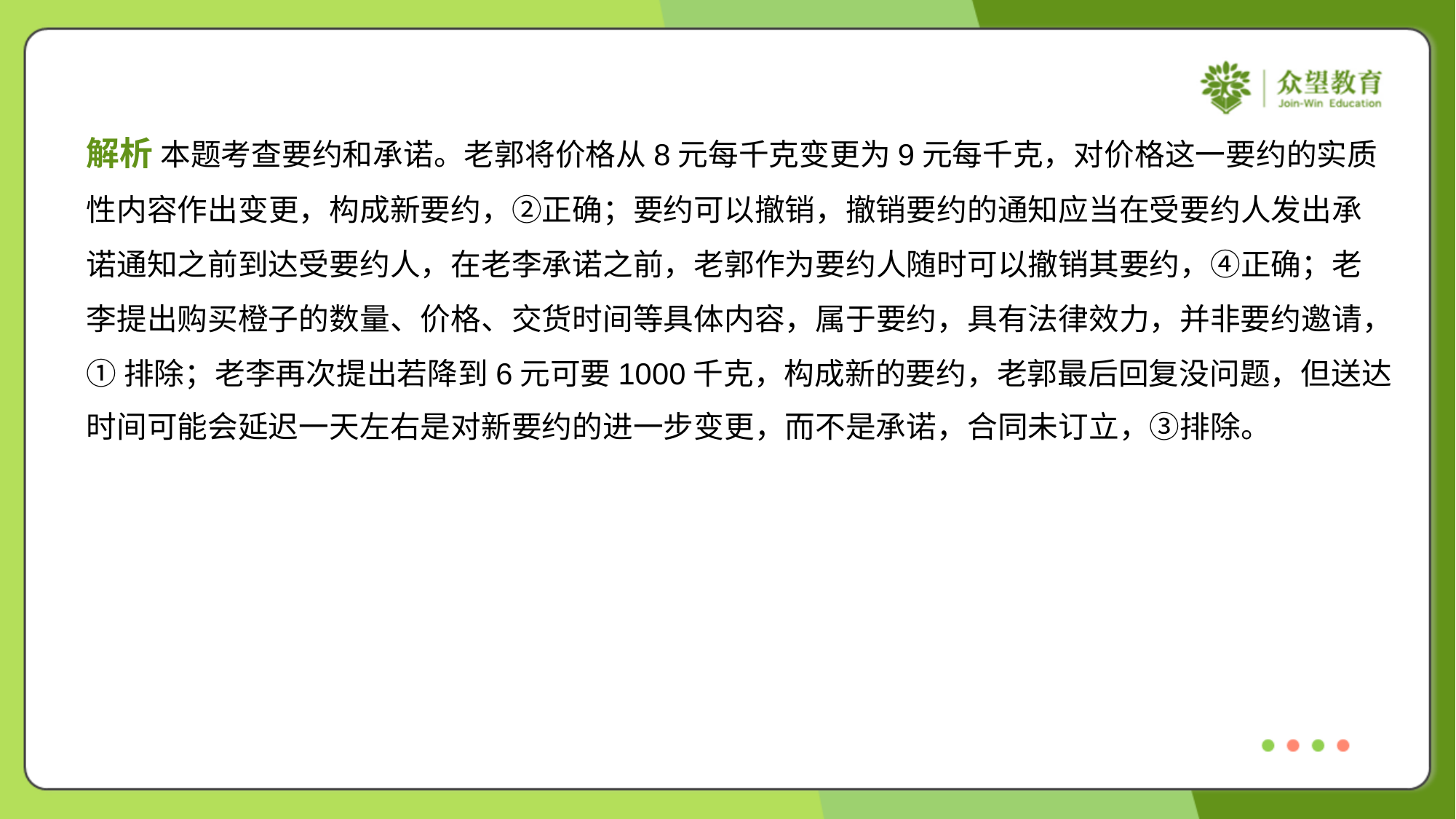

解析 本题考查要约和承诺。老郭将价格从8元每千克变更为9元每千克，对价格这一要约的实质
性内容作出变更，构成新要约，②正确；要约可以撤销，撤销要约的通知应当在受要约人发出承
诺通知之前到达受要约人，在老李承诺之前，老郭作为要约人随时可以撤销其要约，④正确；老
李提出购买橙子的数量、价格、交货时间等具体内容，属于要约，具有法律效力，并非要约邀请，
①排除；老李再次提出若降到6元可要1000千克，构成新的要约，老郭最后回复没问题，但送达
时间可能会延迟一天左右是对新要约的进一步变更，而不是承诺，合同未订立，③排除。